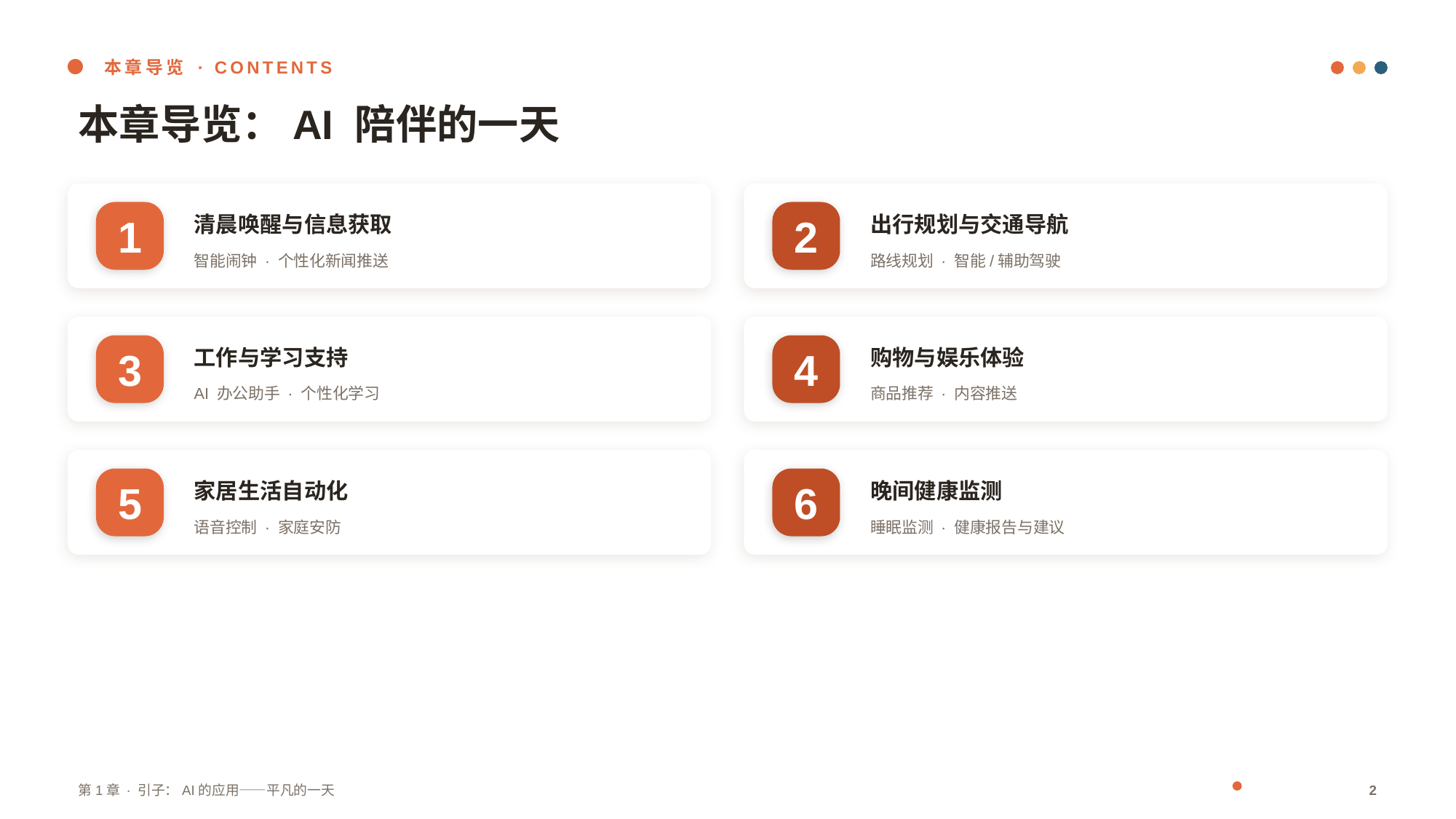

本章导览 · CONTENTS

本章导览：AI 陪伴的一天

清晨唤醒与信息获取
出行规划与交通导航

1

2
智能闹钟 · 个性化新闻推送
路线规划 · 智能/辅助驾驶

工作与学习支持
购物与娱乐体验

3

4
AI 办公助手 · 个性化学习
商品推荐 · 内容推送

家居生活自动化
晚间健康监测

5

6
语音控制 · 家庭安防
睡眠监测 · 健康报告与建议
第1章 · 引子：AI的应用——平凡的一天
2